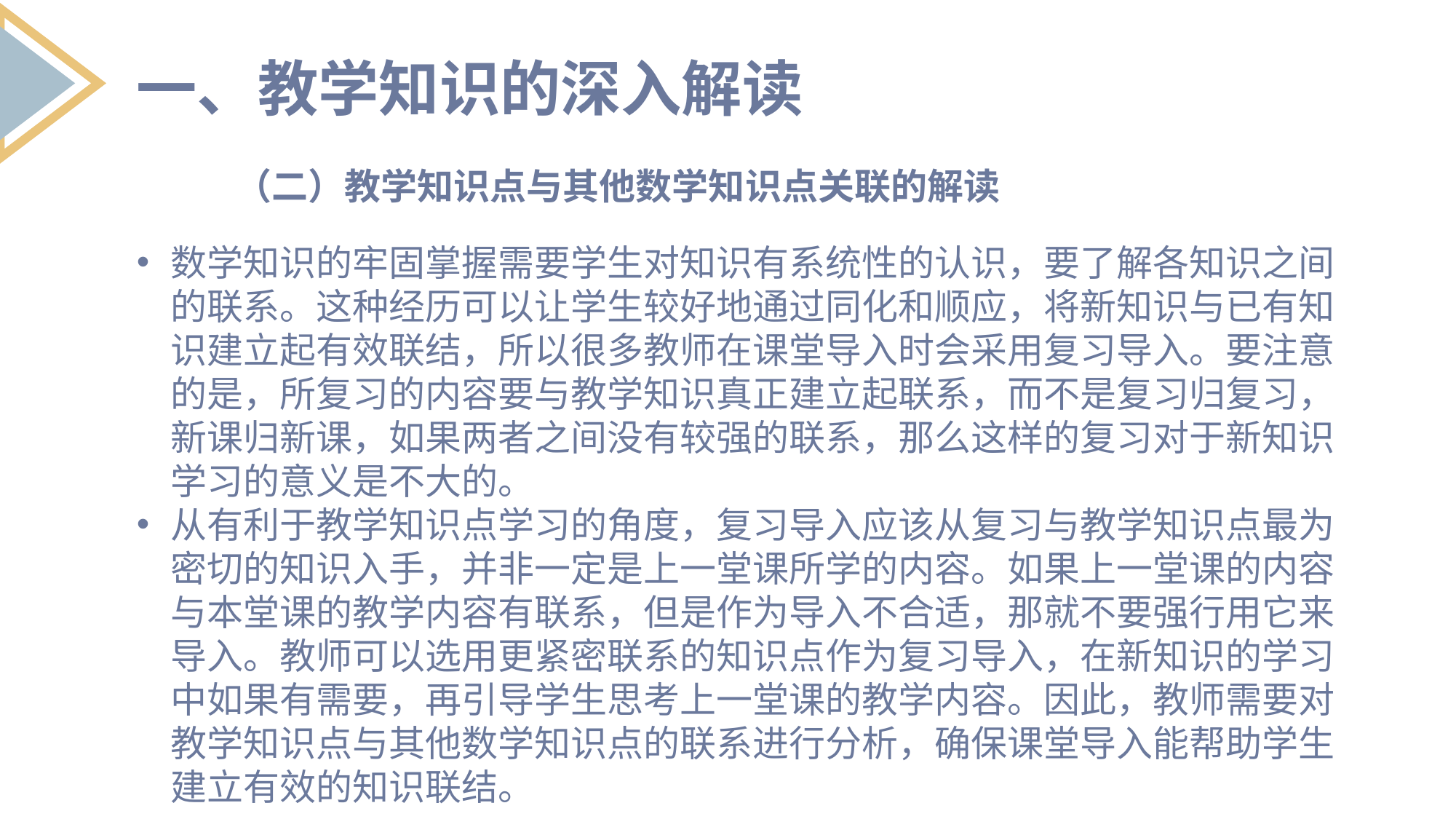

一、教学知识的深入解读

           （二）教学知识点与其他数学知识点关联的解读

数学知识的牢固掌握需要学生对知识有系统性的认识，要了解各知识之间的联系。这种经历可以让学生较好地通过同化和顺应，将新知识与已有知识建立起有效联结，所以很多教师在课堂导入时会采用复习导入。要注意的是，所复习的内容要与教学知识真正建立起联系，而不是复习归复习，新课归新课，如果两者之间没有较强的联系，那么这样的复习对于新知识学习的意义是不大的。
从有利于教学知识点学习的角度，复习导入应该从复习与教学知识点最为密切的知识入手，并非一定是上一堂课所学的内容。如果上一堂课的内容与本堂课的教学内容有联系，但是作为导入不合适，那就不要强行用它来导入。教师可以选用更紧密联系的知识点作为复习导入，在新知识的学习中如果有需要，再引导学生思考上一堂课的教学内容。因此，教师需要对教学知识点与其他数学知识点的联系进行分析，确保课堂导入能帮助学生建立有效的知识联结。